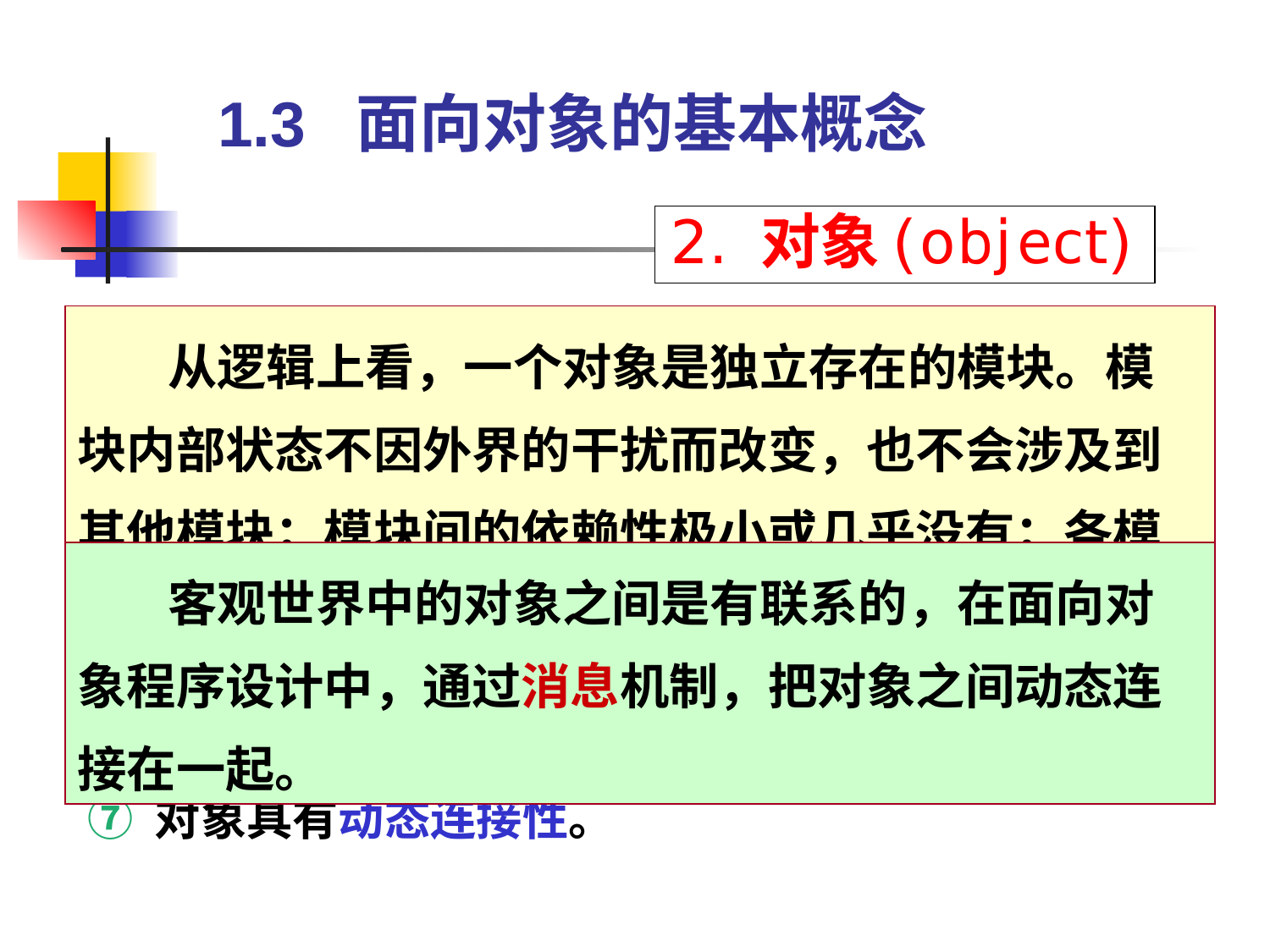

# 1.3  面向对象的基本概念
2. 对象(object)
       从逻辑上看，一个对象是独立存在的模块。模块内部状态不因外界的干扰而改变，也不会涉及到其他模块；模块间的依赖性极小或几乎没有；各模块可独立地被系统所组合选用，也可被程序员重用，不必担心破坏其他模块。
① 对象是类的一个实例。
② 对象与类的关系如同数据类型与变量之间的关系。
③ 对象具有唯一标识名，可以区别于其他对象。
④ 对象具有一个状态，由其属性值集合所表征。
⑤ 对象有一组操作方法即服务，每个操作决定对象的
   一种行为。
⑥ 对象具有模块独立性。
⑦ 对象具有动态连接性。

       客观世界中的对象之间是有联系的，在面向对象程序设计中，通过消息机制，把对象之间动态连接在一起。